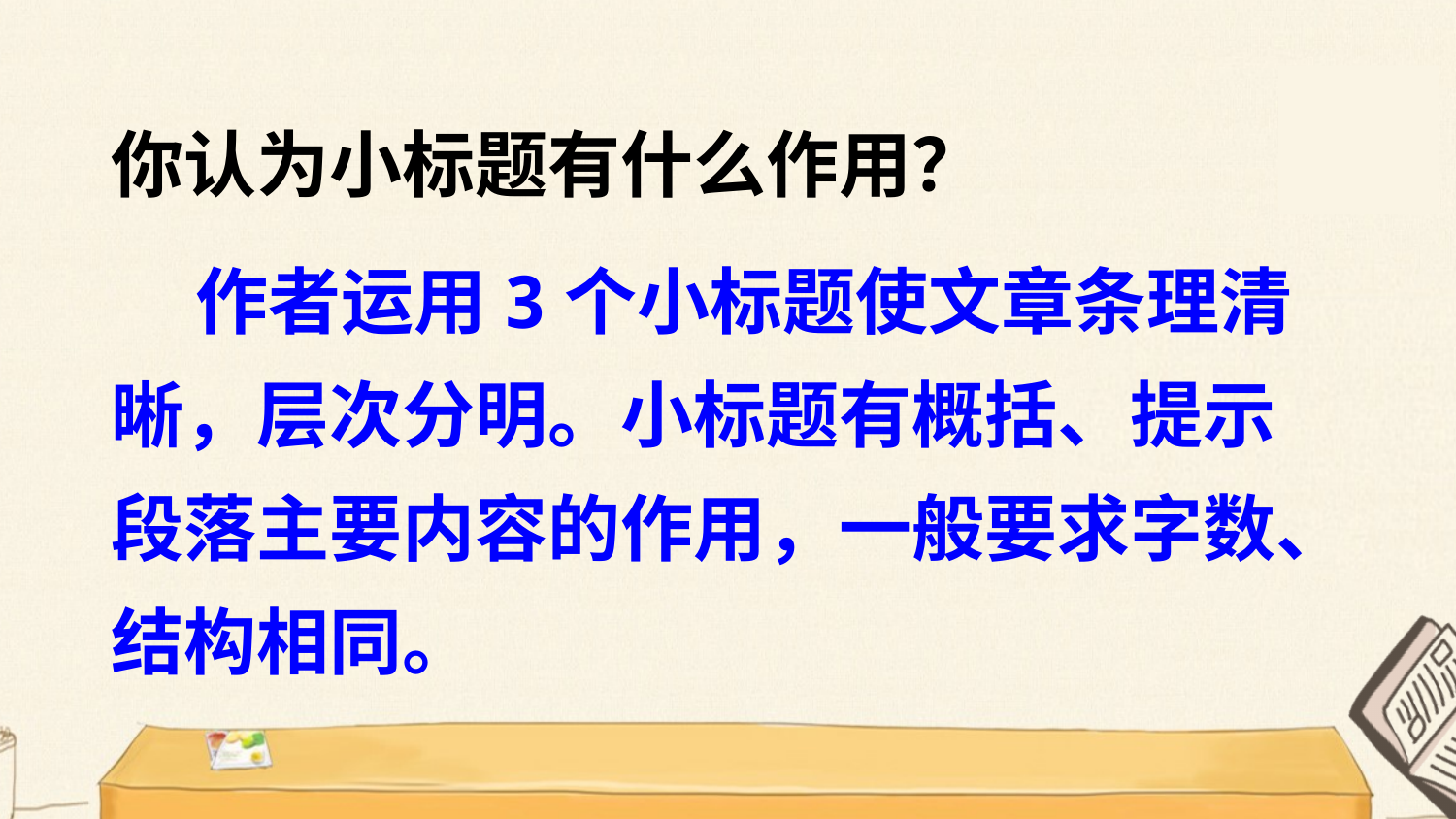

你认为小标题有什么作用？
    作者运用3个小标题使文章条理清晰，层次分明。小标题有概括、提示段落主要内容的作用，一般要求字数、结构相同。